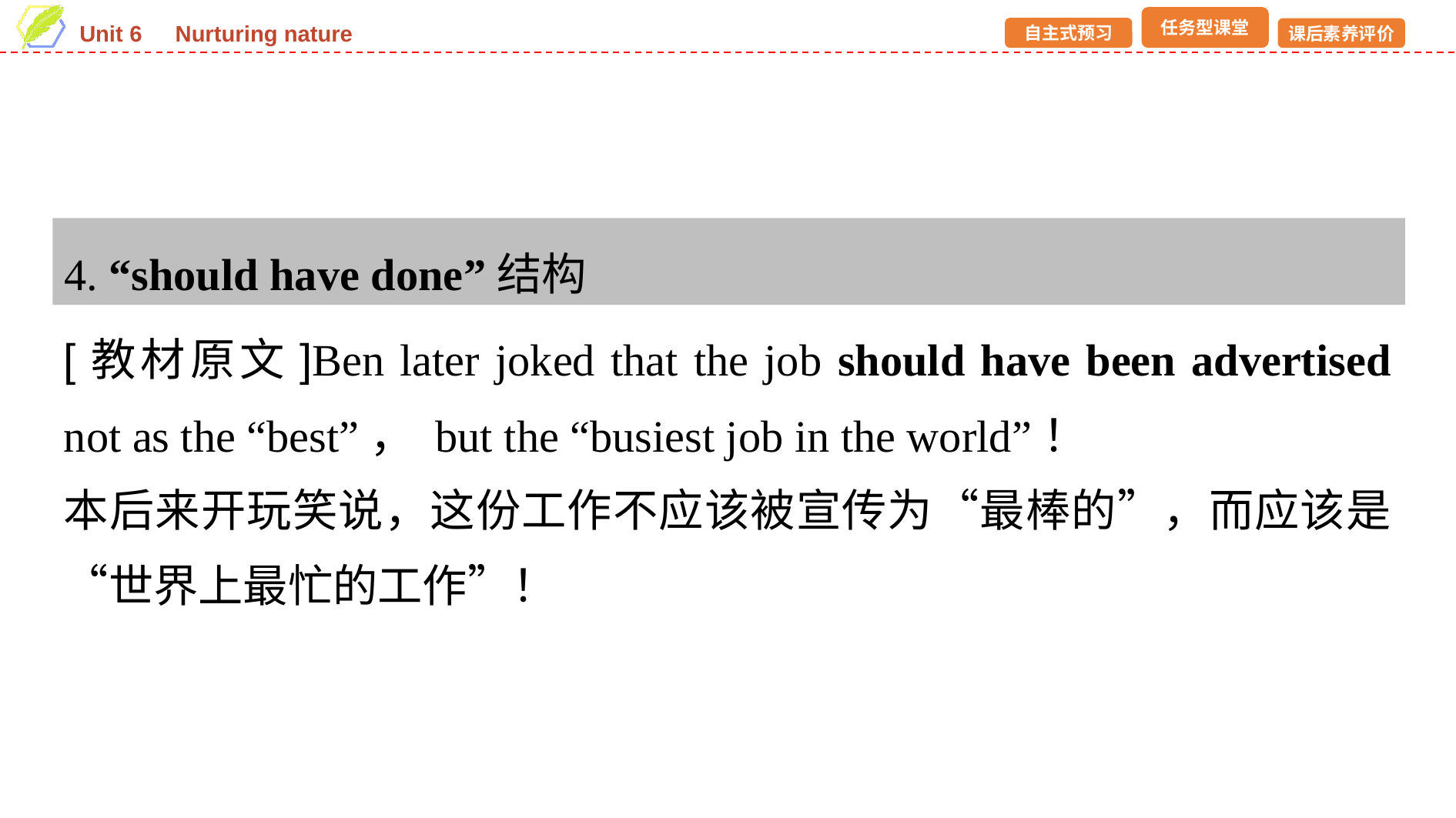

4. “should have done”结构
[教材原文]Ben later joked that the job should have been advertised not as the “best”， but the “busiest job in the world”！
本后来开玩笑说，这份工作不应该被宣传为“最棒的”，而应该是“世界上最忙的工作”！